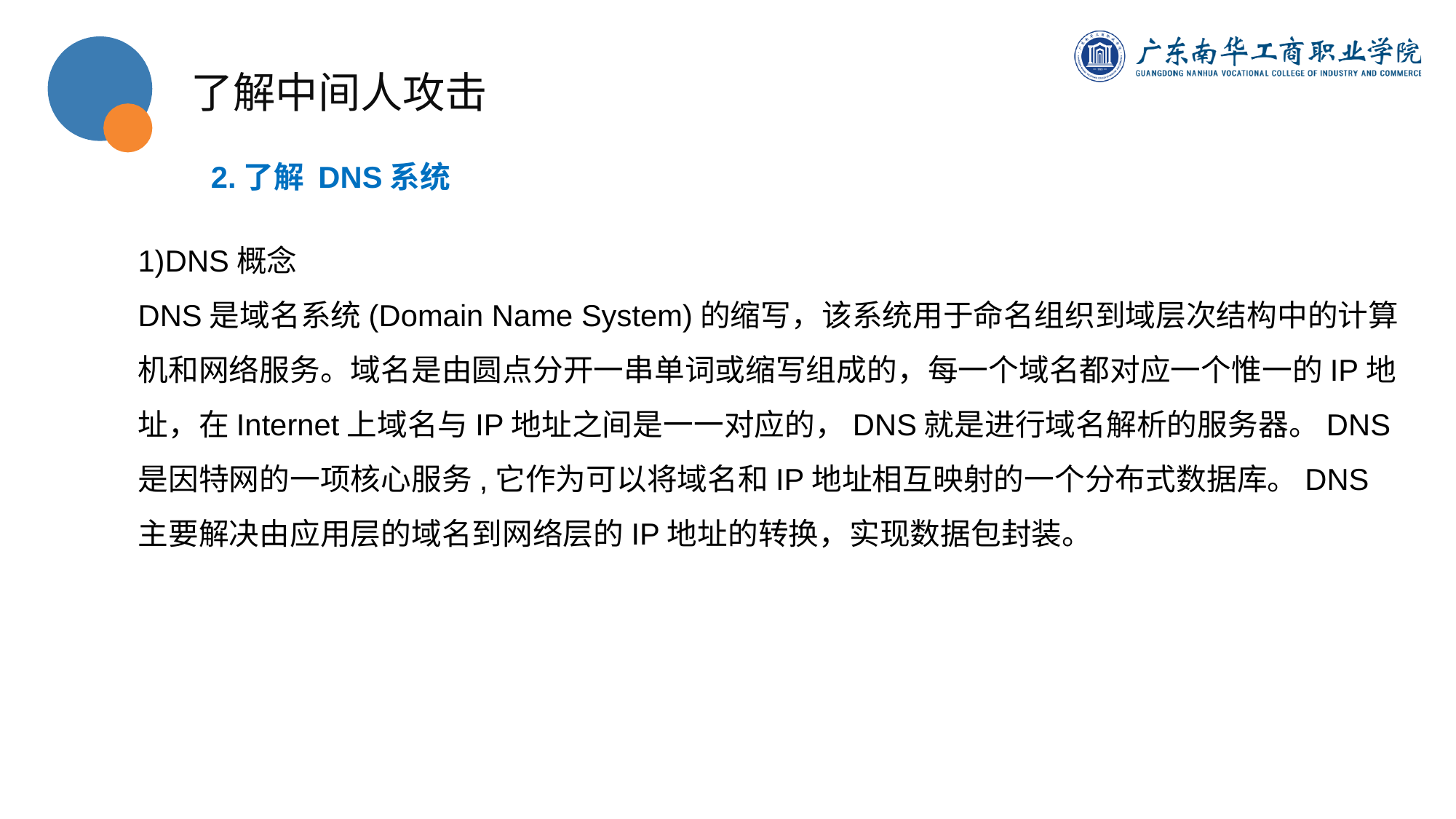

了解中间人攻击

2.了解 DNS系统
1)DNS概念
DNS是域名系统(Domain Name System)的缩写，该系统用于命名组织到域层次结构中的计算机和网络服务。域名是由圆点分开一串单词或缩写组成的，每一个域名都对应一个惟一的IP地址，在Internet上域名与IP地址之间是一一对应的，DNS就是进行域名解析的服务器。DNS是因特网的一项核心服务,它作为可以将域名和IP地址相互映射的一个分布式数据库。DNS主要解决由应用层的域名到网络层的IP地址的转换，实现数据包封装。